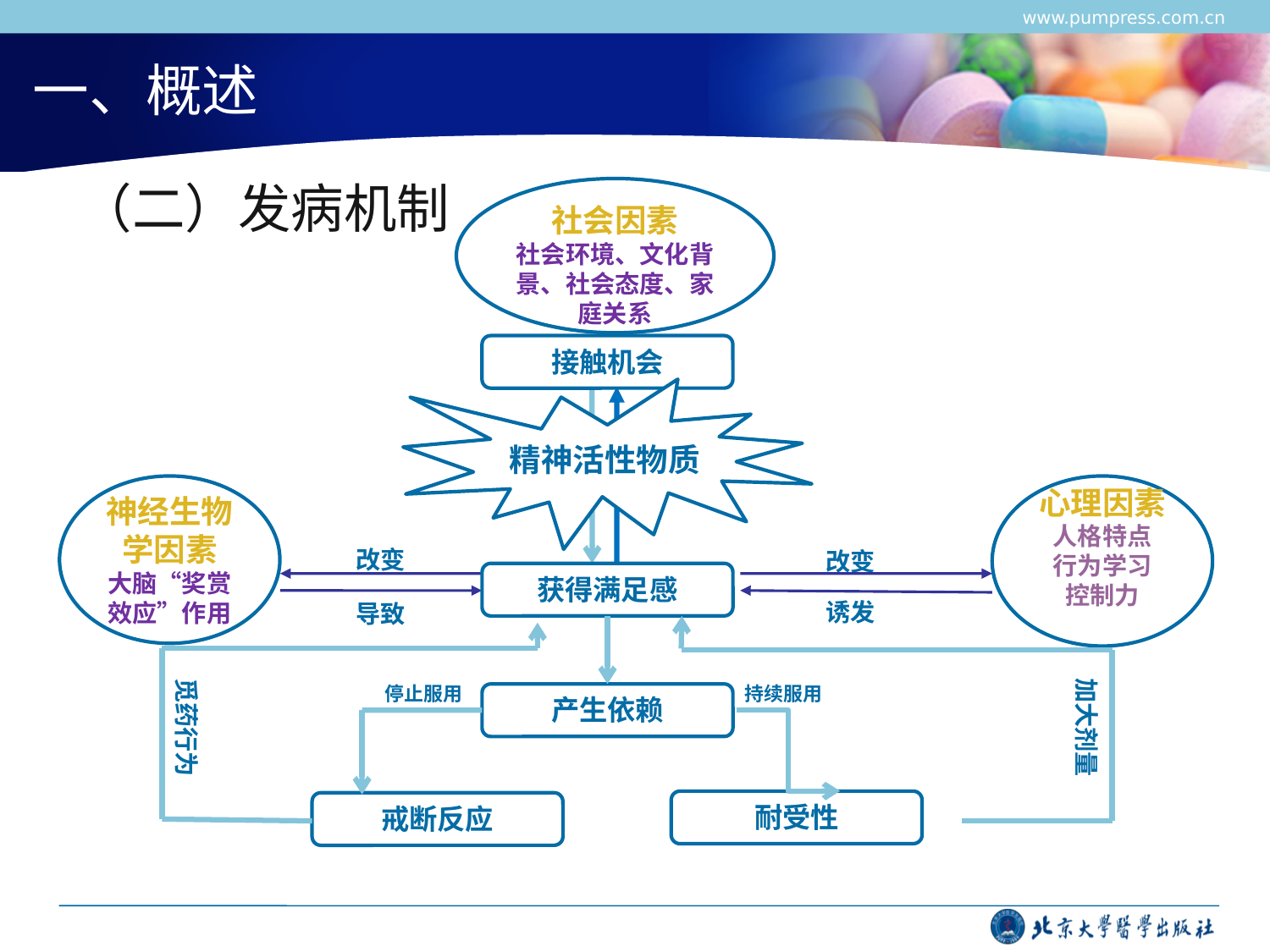

www.pumpress.com.cn
# 一、概述
 （二）发病机制

社会因素
社会环境、文化背景、社会态度、家庭关系

接触机会
精神活性物质

神经生物学因素
大脑“奖赏效应”作用
心理因素人格特点
行为学习
控制力

改变
改变
获得满足感

诱发
导致
觅药行为
加大剂量
持续服用
停止服用
产生依赖
耐受性
戒断反应